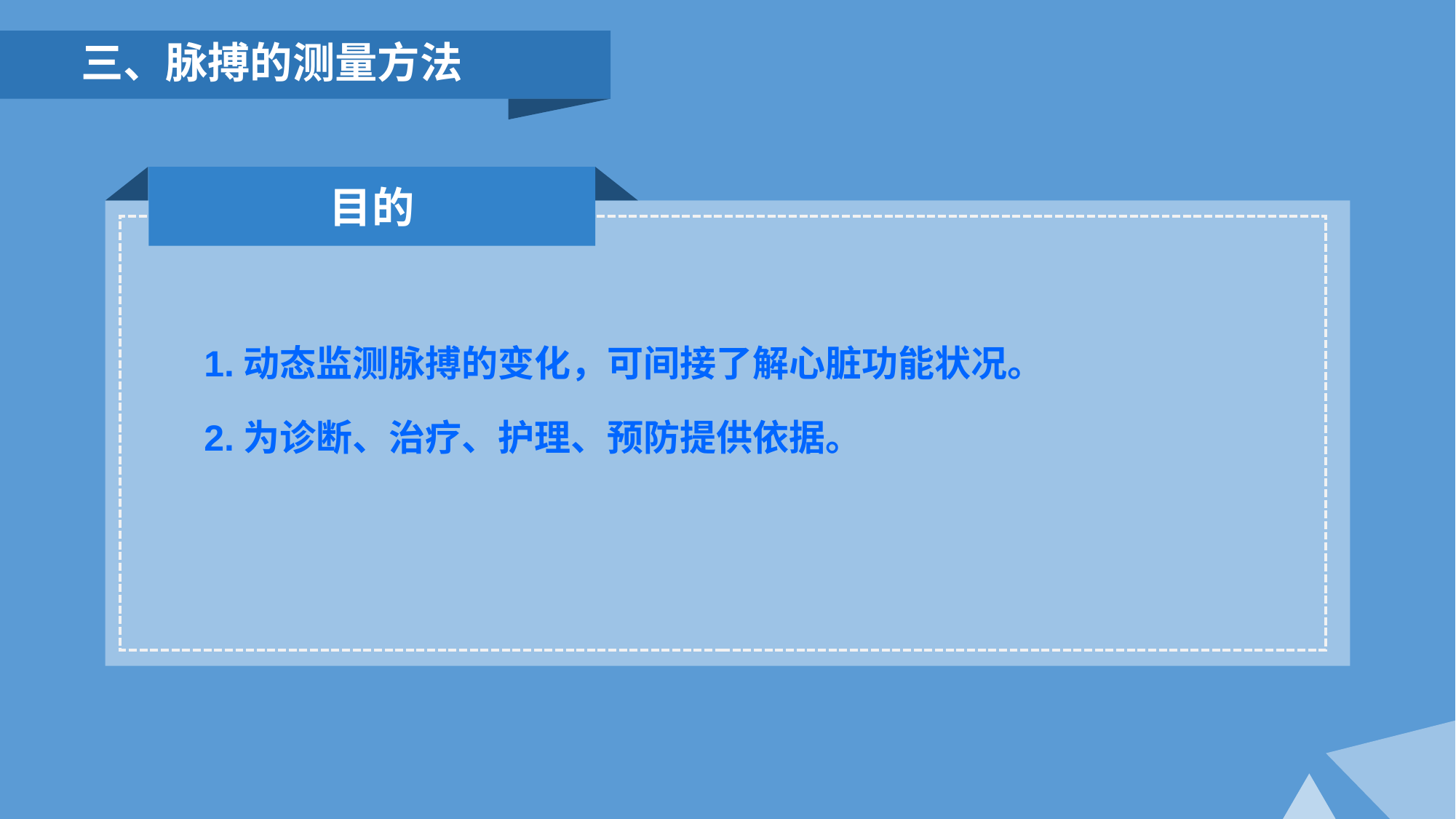

三、脉搏的测量方法

目的

1.动态监测脉搏的变化，可间接了解心脏功能状况。
2.为诊断、治疗、护理、预防提供依据。